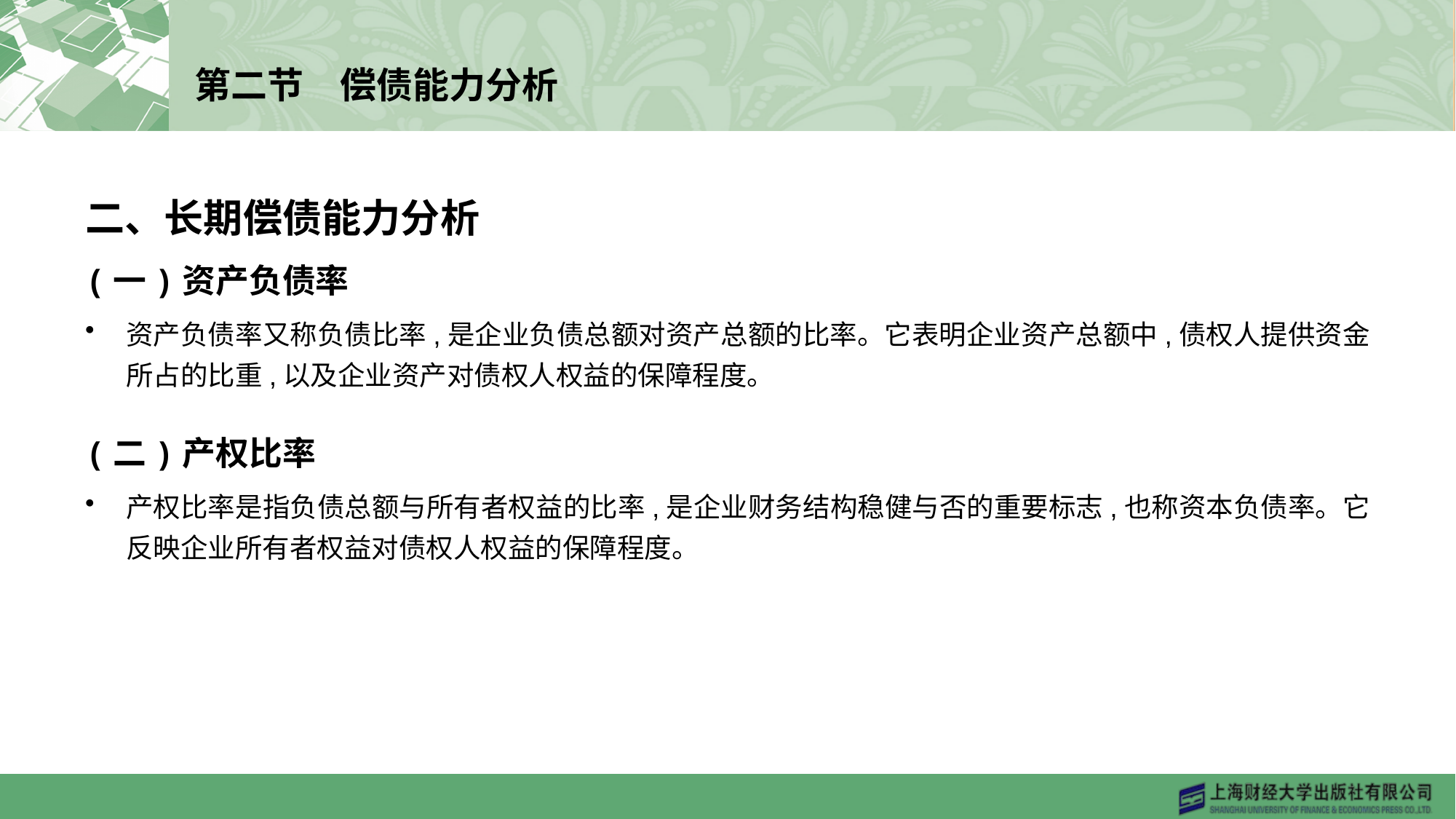

# 第二节　偿债能力分析
二、长期偿债能力分析
(一)资产负债率
资产负债率又称负债比率,是企业负债总额对资产总额的比率。它表明企业资产总额中,债权人提供资金所占的比重,以及企业资产对债权人权益的保障程度。
(二)产权比率
产权比率是指负债总额与所有者权益的比率,是企业财务结构稳健与否的重要标志,也称资本负债率。它反映企业所有者权益对债权人权益的保障程度。